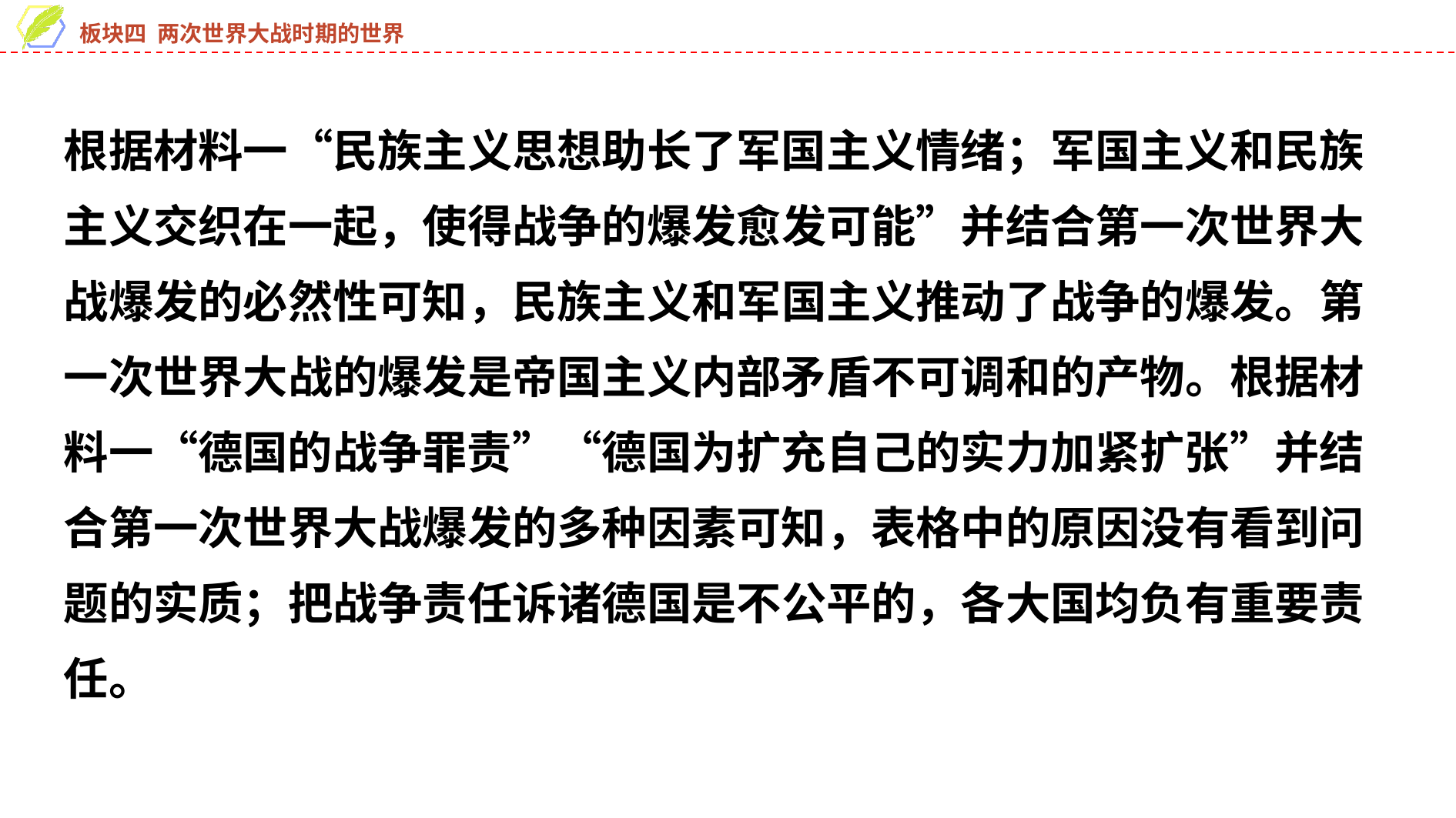

根据材料一“民族主义思想助长了军国主义情绪；军国主义和民族主义交织在一起，使得战争的爆发愈发可能”并结合第一次世界大战爆发的必然性可知，民族主义和军国主义推动了战争的爆发。第一次世界大战的爆发是帝国主义内部矛盾不可调和的产物。根据材料一“德国的战争罪责”“德国为扩充自己的实力加紧扩张”并结合第一次世界大战爆发的多种因素可知，表格中的原因没有看到问题的实质；把战争责任诉诸德国是不公平的，各大国均负有重要责任。